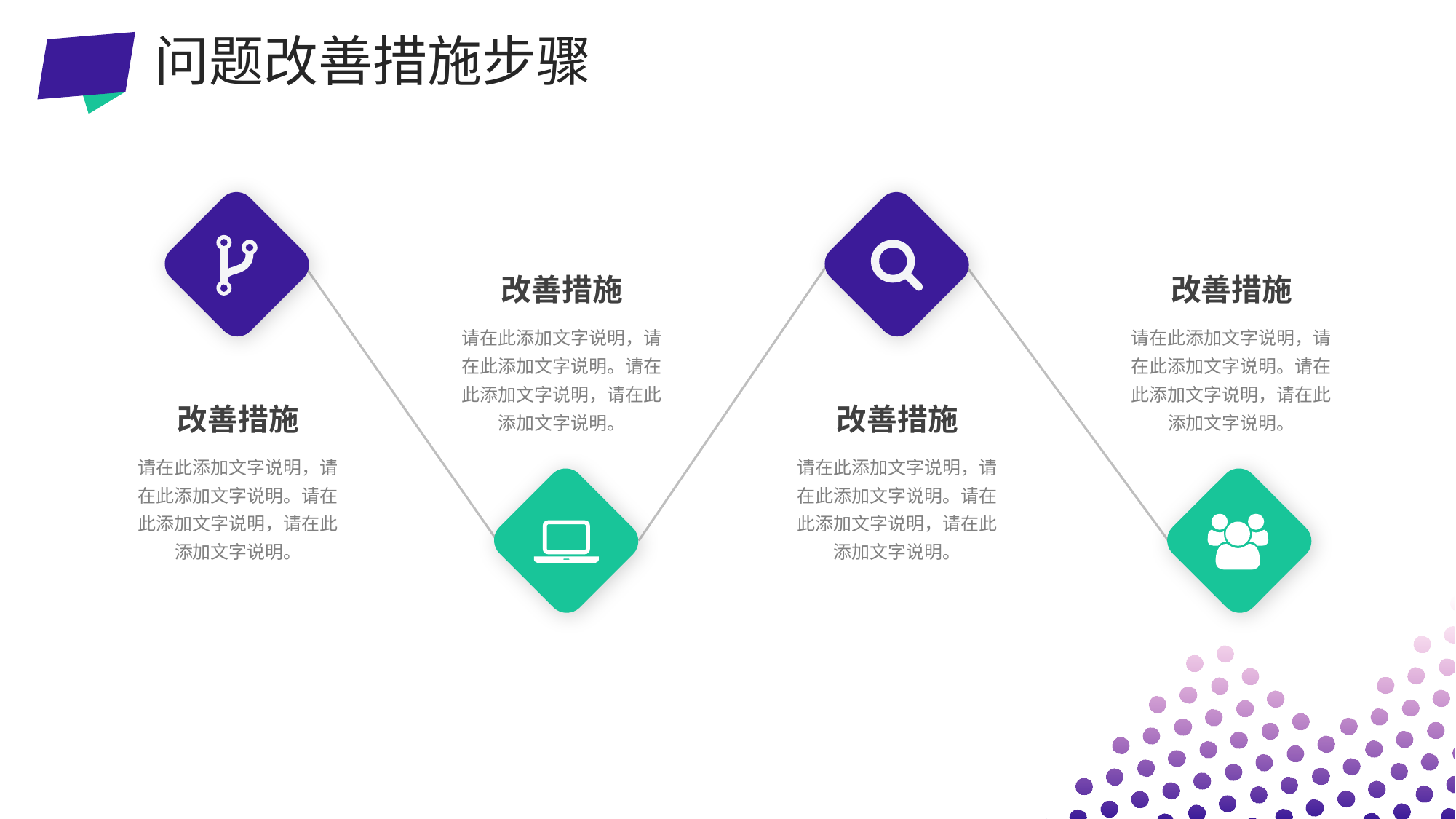

问题改善措施步骤

改善措施
请在此添加文字说明，请在此添加文字说明。请在此添加文字说明，请在此添加文字说明。
改善措施
请在此添加文字说明，请在此添加文字说明。请在此添加文字说明，请在此添加文字说明。
改善措施
请在此添加文字说明，请在此添加文字说明。请在此添加文字说明，请在此添加文字说明。
改善措施
请在此添加文字说明，请在此添加文字说明。请在此添加文字说明，请在此添加文字说明。